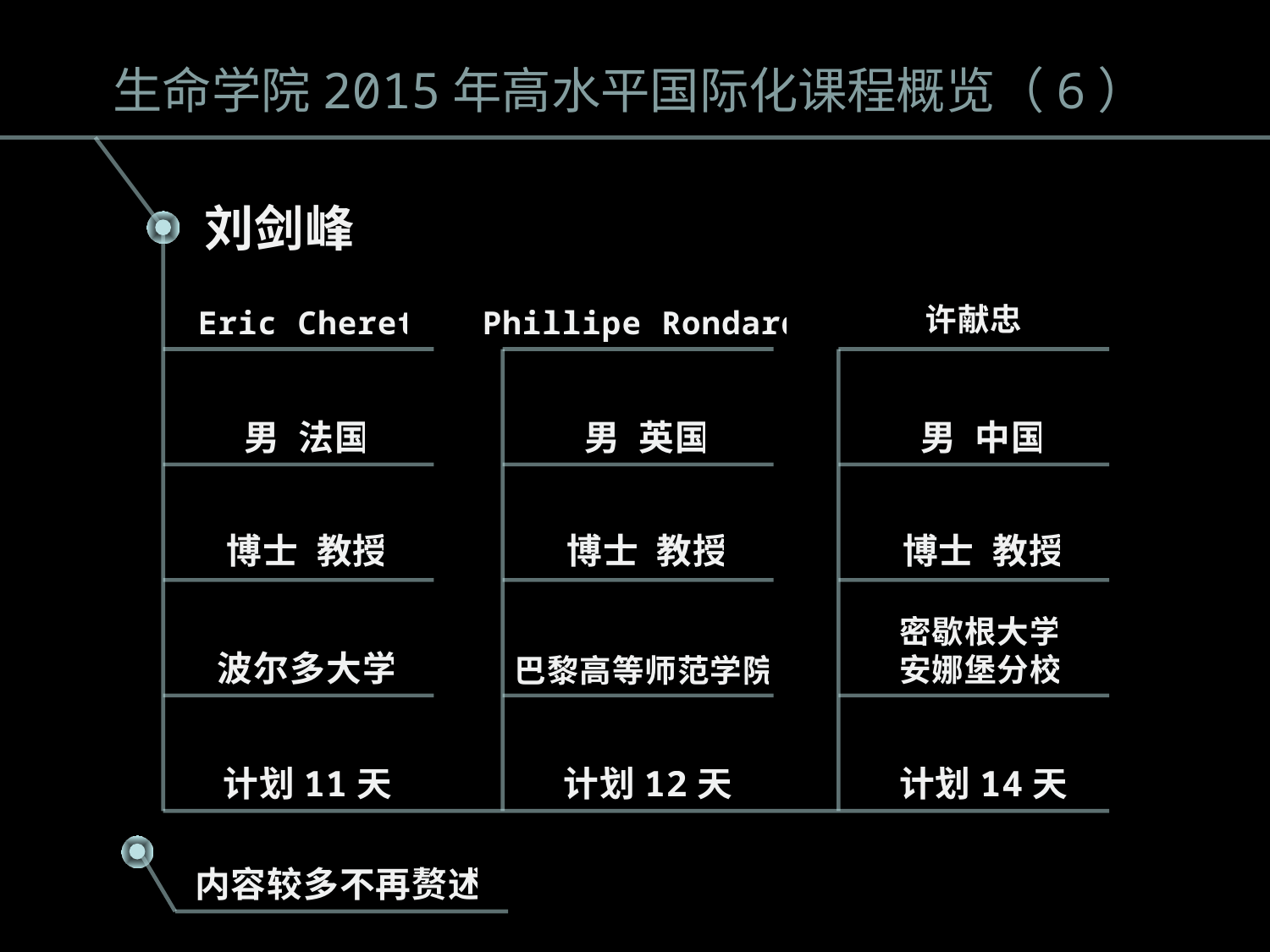

生命学院2015年高水平国际化课程概览（6）

刘剑峰
许献忠
Eric Cheret
Phillipe Rondard
男  法国
男  英国
男  中国
博士  教授
博士  教授
博士  教授
密歇根大学
安娜堡分校
波尔多大学
巴黎高等师范学院
计划11天
计划12天
计划14天

内容较多不再赘述